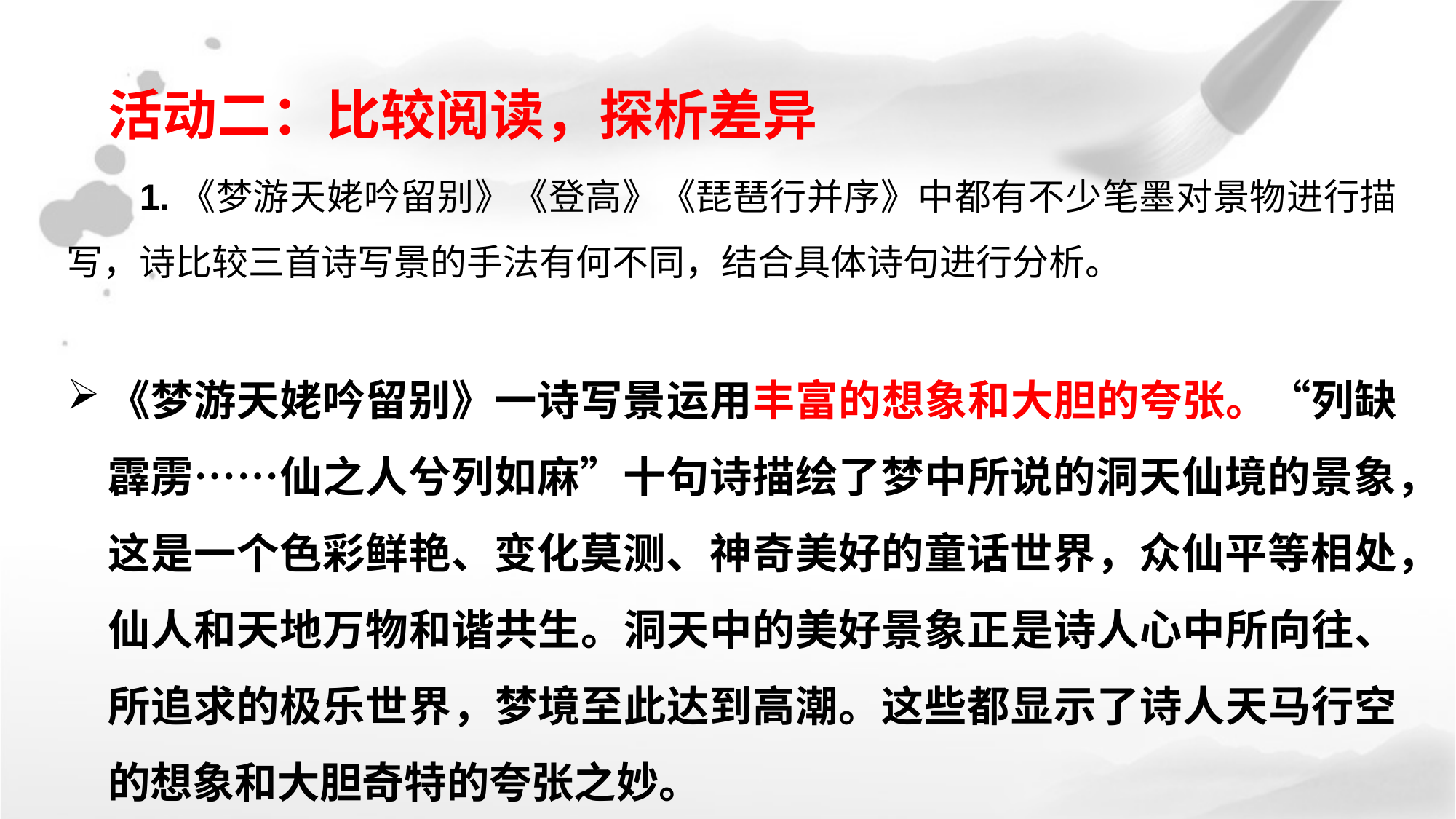

活动二：比较阅读，探析差异
1.《梦游天姥吟留别》《登高》《琵琶行并序》中都有不少笔墨对景物进行描写，诗比较三首诗写景的手法有何不同，结合具体诗句进行分析。

《梦游天姥吟留别》一诗写景运用丰富的想象和大胆的夸张。“列缺霹雳……仙之人兮列如麻”十句诗描绘了梦中所说的洞天仙境的景象，这是一个色彩鲜艳、变化莫测、神奇美好的童话世界，众仙平等相处，仙人和天地万物和谐共生。洞天中的美好景象正是诗人心中所向往、所追求的极乐世界，梦境至此达到高潮。这些都显示了诗人天马行空的想象和大胆奇特的夸张之妙。